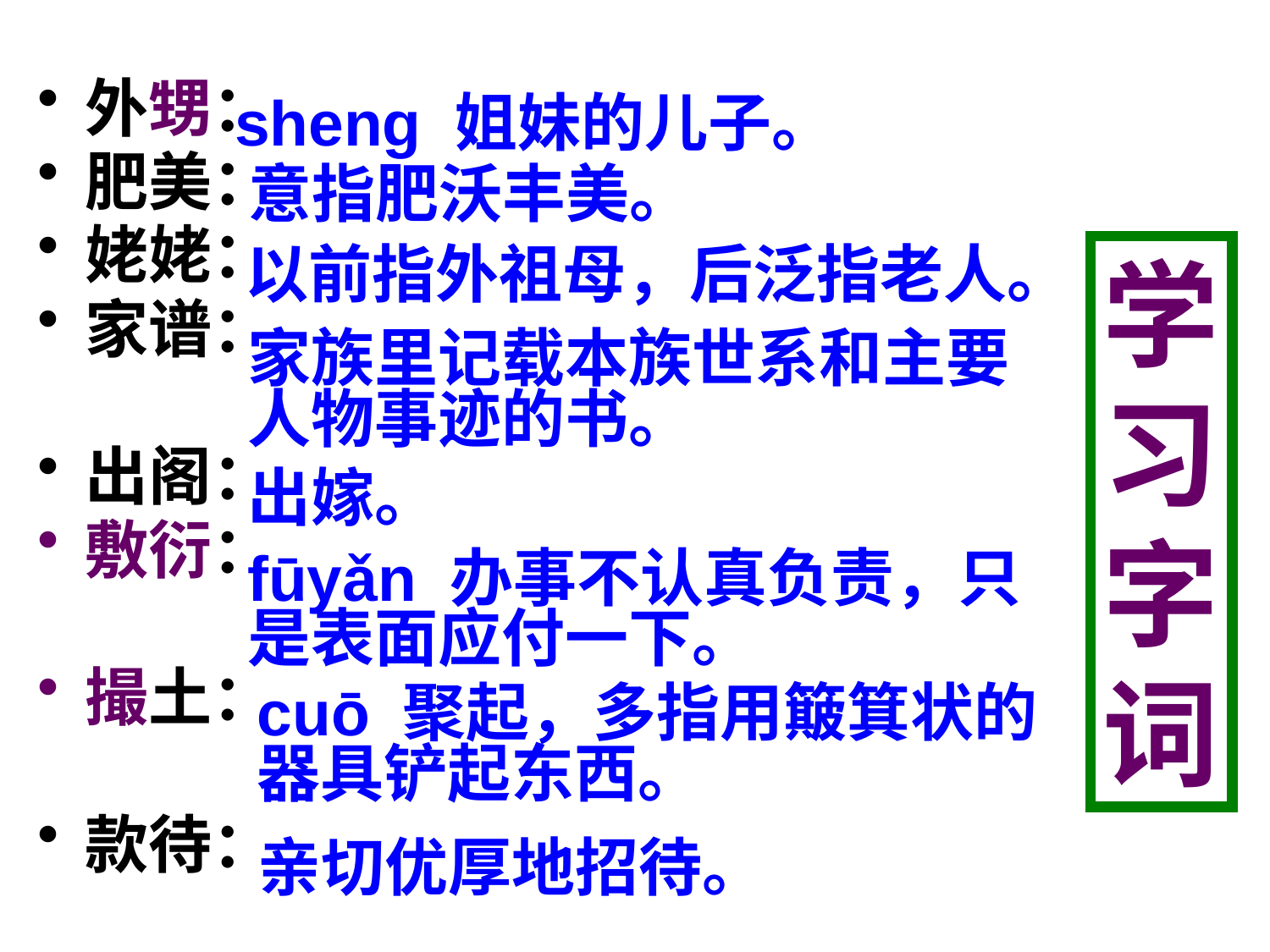

外甥：
肥美：
姥姥：
家谱：

出阁：
敷衍：

撮土：

款待：
sheng 姐妹的儿子。
意指肥沃丰美。
学
习
字
词
以前指外祖母，后泛指老人。
家族里记载本族世系和主要人物事迹的书。
出嫁。
fūyǎn 办事不认真负责，只是表面应付一下。
cuō 聚起，多指用簸箕状的器具铲起东西。
亲切优厚地招待。